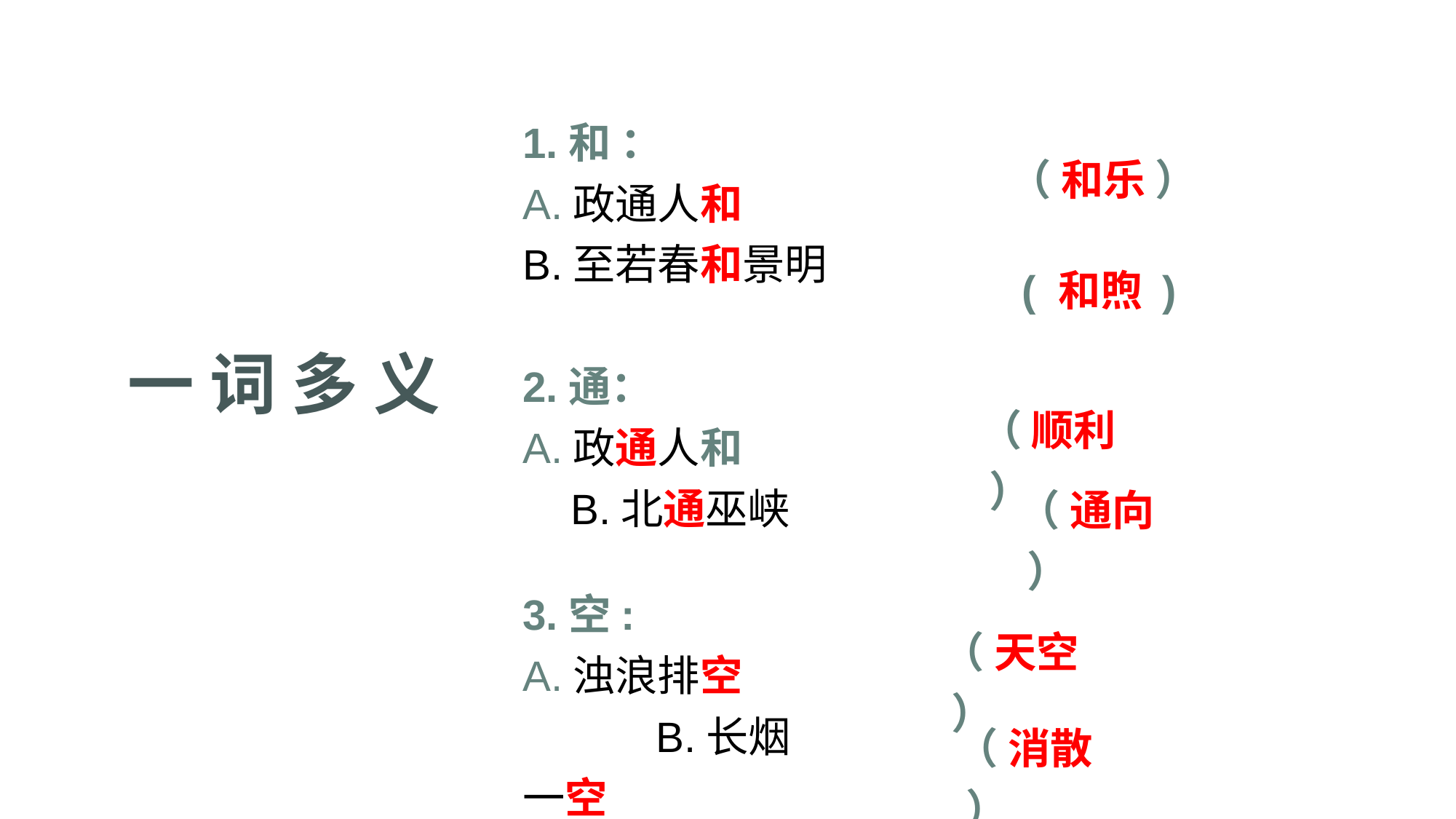

1.和 ：
A.政通人和              　     B.至若春和景明
（ 和乐 ）
 ( 和煦 )
一 词 多 义
2.通：
A.政通人和              　     B.北通巫峡
（ 顺利 ）
（ 通向 ）
3.空:
A.浊浪排空                      B.长烟一空
（ 天空 ）
（ 消散 ）